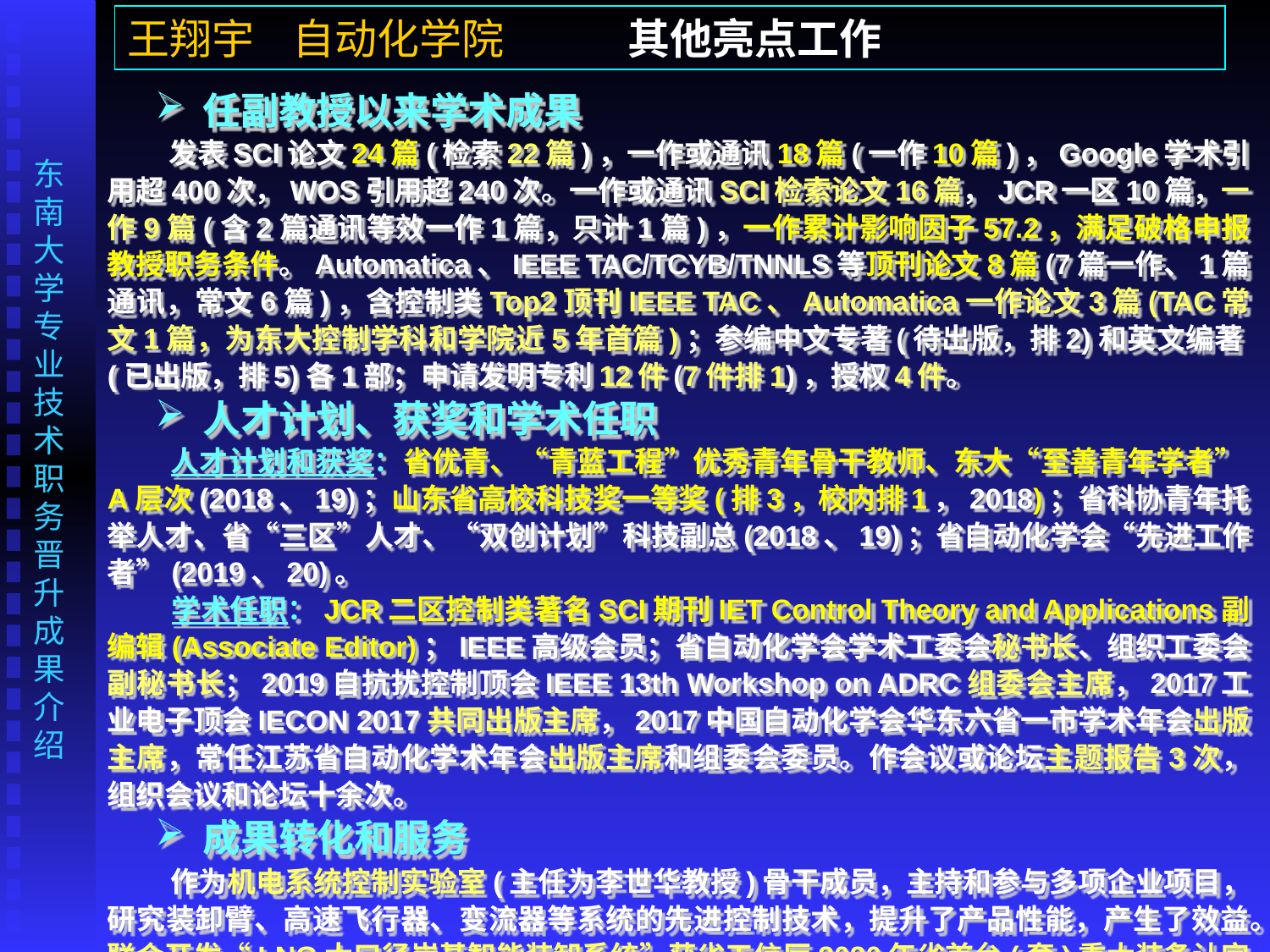

王翔宇    自动化学院             其他亮点工作
 任副教授以来学术成果
        发表SCI论文24篇(检索22篇)，一作或通讯18篇(一作10篇)，Google学术引用超400次，WOS引用超240次。一作或通讯SCI检索论文16篇，JCR一区10篇，一作9篇(含2篇通讯等效一作1篇，只计1篇)，一作累计影响因子57.2，满足破格申报教授职务条件。Automatica、IEEE TAC/TCYB/TNNLS等顶刊论文8篇(7篇一作、1篇通讯，常文6篇)，含控制类Top2顶刊IEEE TAC、Automatica一作论文3篇(TAC常文1篇，为东大控制学科和学院近5年首篇)；参编中文专著(待出版，排2)和英文编著(已出版，排5)各1部；申请发明专利12件(7件排1)，授权4件。
 人才计划、获奖和学术任职
        人才计划和获奖：省优青、“青蓝工程”优秀青年骨干教师、东大“至善青年学者”A层次(2018、19)；山东省高校科技奖一等奖(排3，校内排1，2018)；省科协青年托举人才、省“三区”人才、“双创计划”科技副总(2018、19)；省自动化学会“先进工作者”(2019、20)。
        学术任职：JCR二区控制类著名SCI期刊IET Control Theory and Applications副编辑(Associate Editor)；IEEE高级会员；省自动化学会学术工委会秘书长、组织工委会副秘书长；2019自抗扰控制顶会IEEE 13th Workshop on ADRC组委会主席，2017工业电子顶会IECON 2017共同出版主席，2017中国自动化学会华东六省一市学术年会出版主席，常任江苏省自动化学术年会出版主席和组委会委员。作会议或论坛主题报告3次，组织会议和论坛十余次。
 成果转化和服务
        作为机电系统控制实验室(主任为李世华教授)骨干成员，主持和参与多项企业项目，研究装卸臂、高速飞行器、变流器等系统的先进控制技术，提升了产品性能，产生了效益。联合开发“LNG大口径岸基智能装卸系统”获省工信厅2020年省首台(套)重大装备认定。
        积极参与学院第五轮学科评估、控制科学与工程学位授权点评估、教育部重点实验室评估、江苏省优势学科二期验收、推免生夏令营组织，并负责部分重要工作。